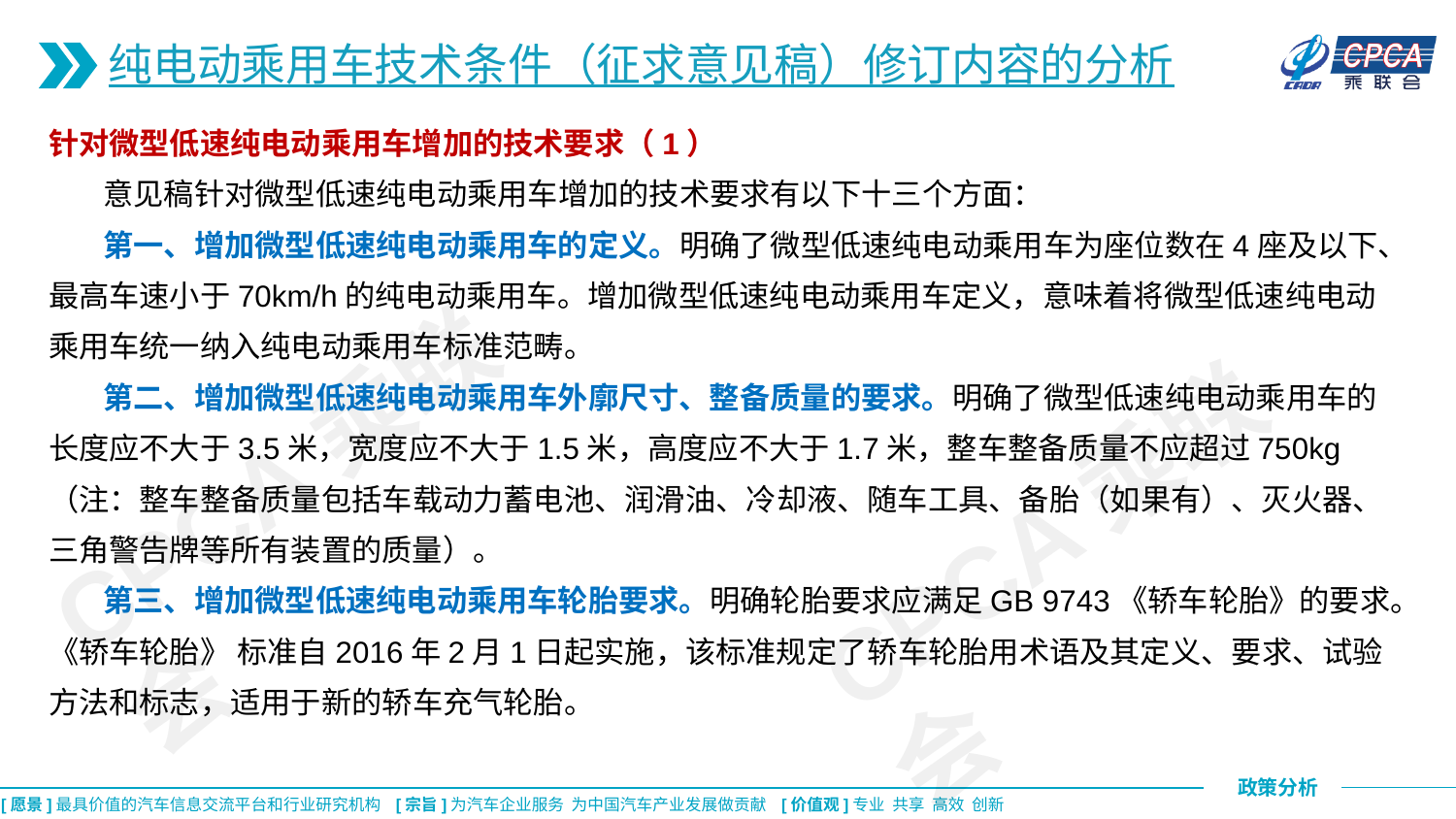

纯电动乘用车技术条件（征求意见稿）修订内容的分析
针对微型低速纯电动乘用车增加的技术要求（1）
       意见稿针对微型低速纯电动乘用车增加的技术要求有以下十三个方面：
       第一、增加微型低速纯电动乘用车的定义。明确了微型低速纯电动乘用车为座位数在4座及以下、最高车速小于70km/h的纯电动乘用车。增加微型低速纯电动乘用车定义，意味着将微型低速纯电动乘用车统一纳入纯电动乘用车标准范畴。
       第二、增加微型低速纯电动乘用车外廓尺寸、整备质量的要求。明确了微型低速纯电动乘用车的长度应不大于3.5米，宽度应不大于1.5米，高度应不大于1.7米，整车整备质量不应超过750kg（注：整车整备质量包括车载动力蓄电池、润滑油、冷却液、随车工具、备胎（如果有）、灭火器、三角警告牌等所有装置的质量）。
       第三、增加微型低速纯电动乘用车轮胎要求。明确轮胎要求应满足GB 9743《轿车轮胎》的要求。《轿车轮胎》 标准自2016年2月1日起实施，该标准规定了轿车轮胎用术语及其定义、要求、试验方法和标志，适用于新的轿车充气轮胎。
CPCA乘联会
CPCA乘联会